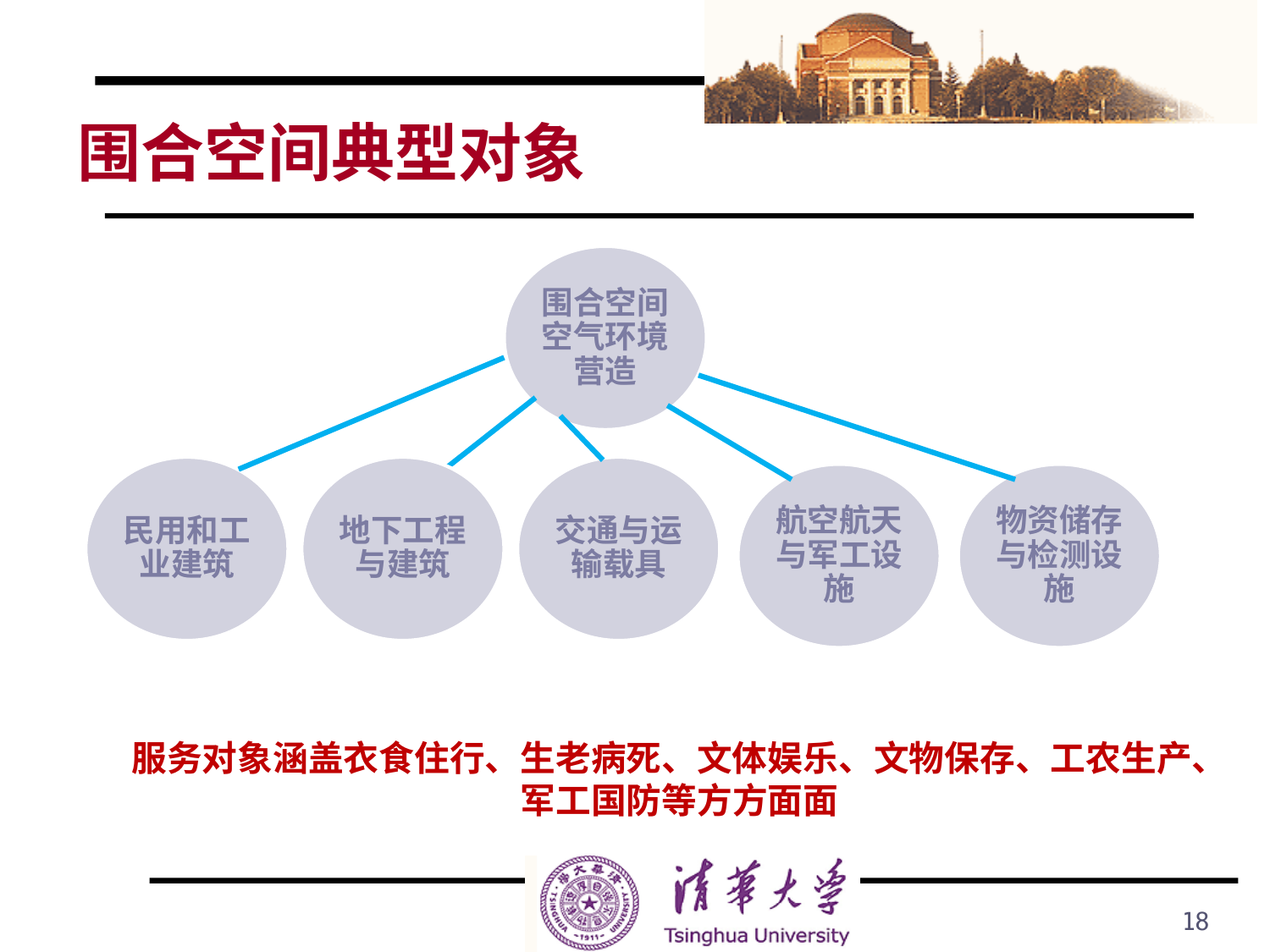

# 围合空间典型对象
围合空间空气环境营造
地下工程与建筑
交通与运输载具
民用和工业建筑
航空航天与军工设施
物资储存与检测设施
服务对象涵盖衣食住行、生老病死、文体娱乐、文物保存、工农生产、军工国防等方方面面